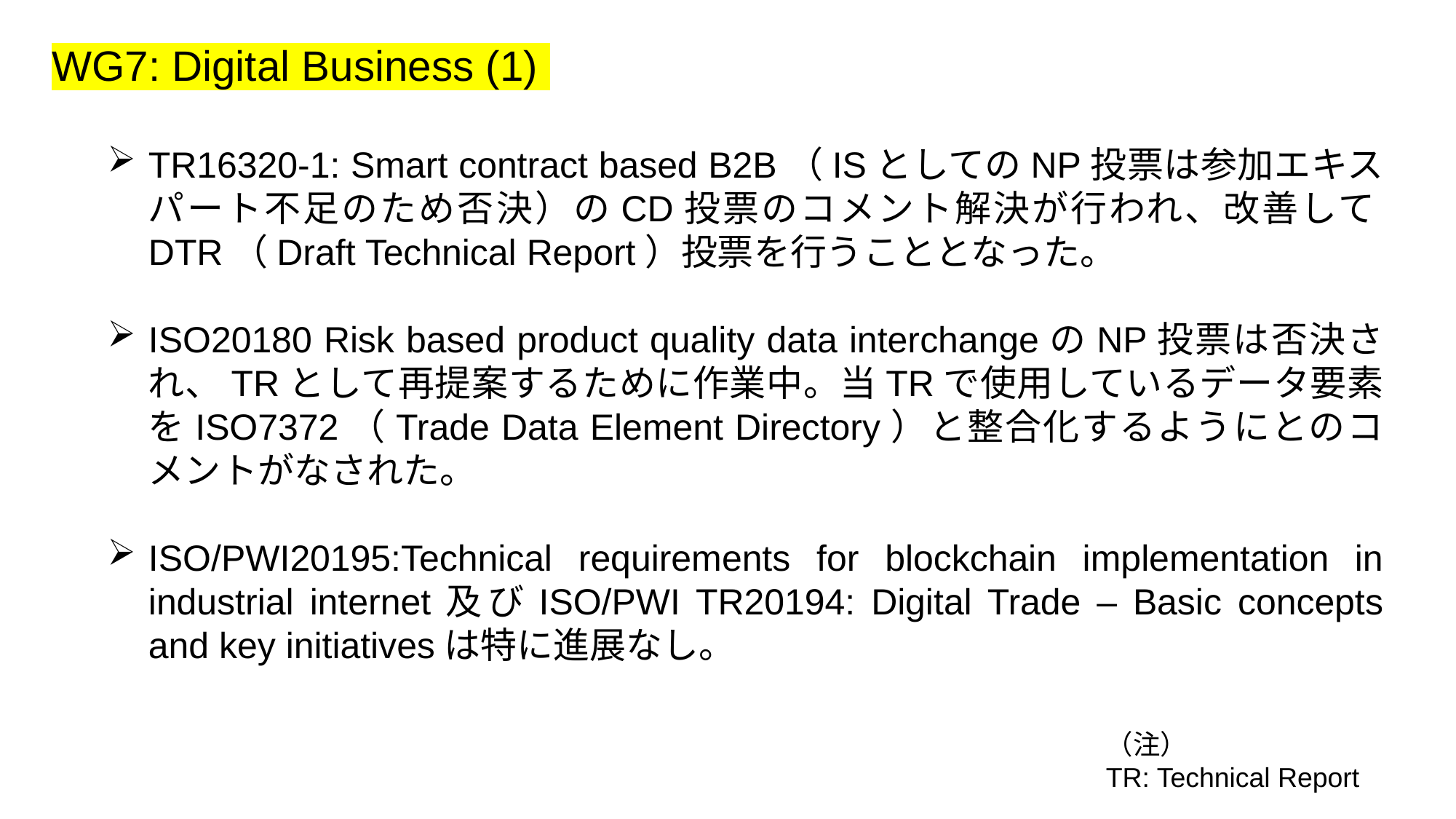

WG7: Digital Business (1)
TR16320-1: Smart contract based B2B（ISとしてのNP投票は参加エキスパート不足のため否決）のCD投票のコメント解決が行われ、改善してDTR（Draft Technical Report）投票を行うこととなった。

ISO20180 Risk based product quality data interchangeのNP投票は否決され、TRとして再提案するために作業中。当TRで使用しているデータ要素をISO7372（Trade Data Element Directory）と整合化するようにとのコメントがなされた。

ISO/PWI20195:Technical requirements for blockchain implementation in industrial internet及びISO/PWI TR20194: Digital Trade – Basic concepts and key initiativesは特に進展なし。

（注）
TR: Technical Report